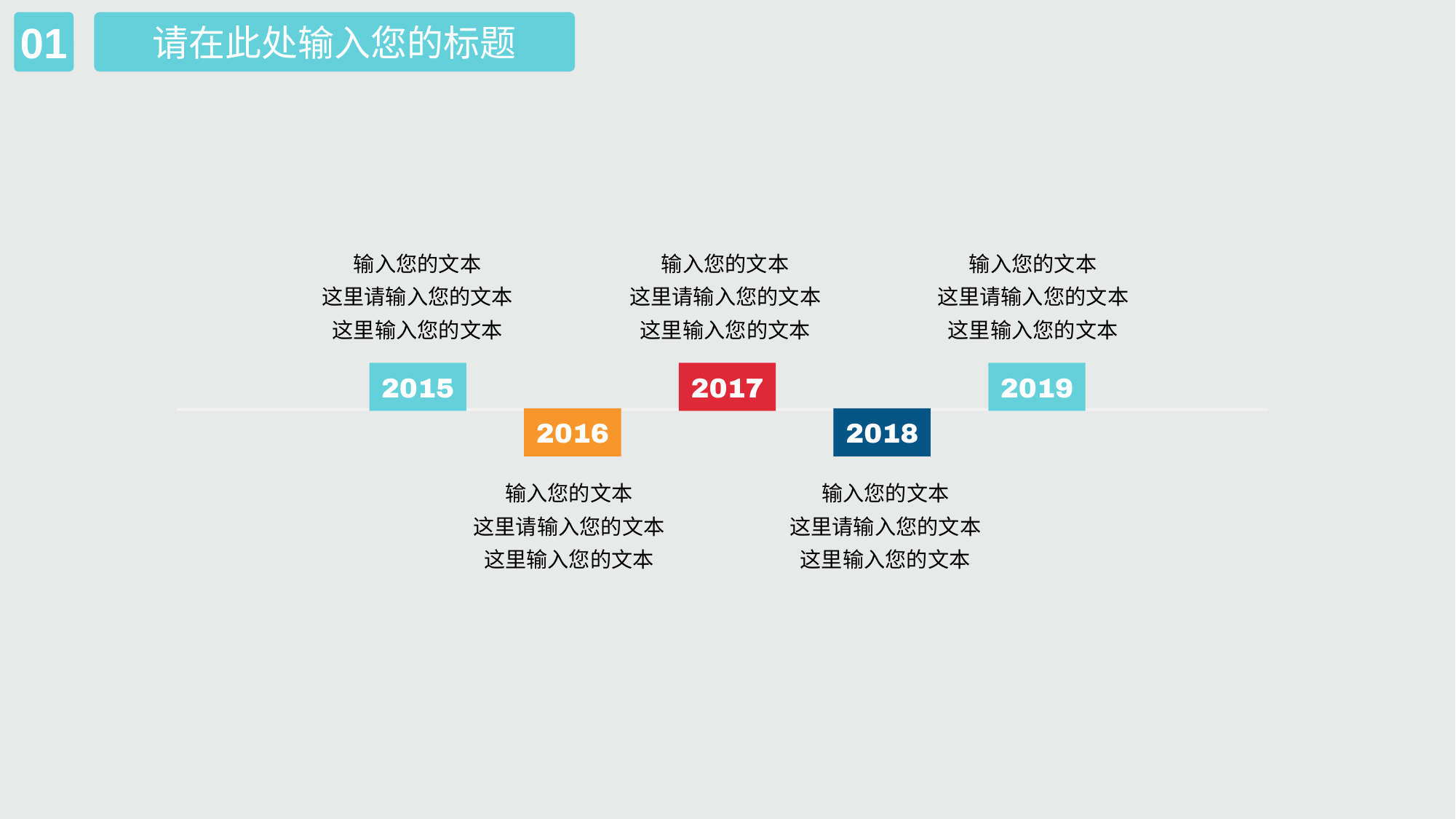

01
请在此处输入您的标题
输入您的文本
这里请输入您的文本
这里输入您的文本
输入您的文本
这里请输入您的文本
这里输入您的文本
输入您的文本
这里请输入您的文本
这里输入您的文本
2015
2017
2019
2016
2018

输入您的文本
这里请输入您的文本
这里输入您的文本
输入您的文本
这里请输入您的文本
这里输入您的文本